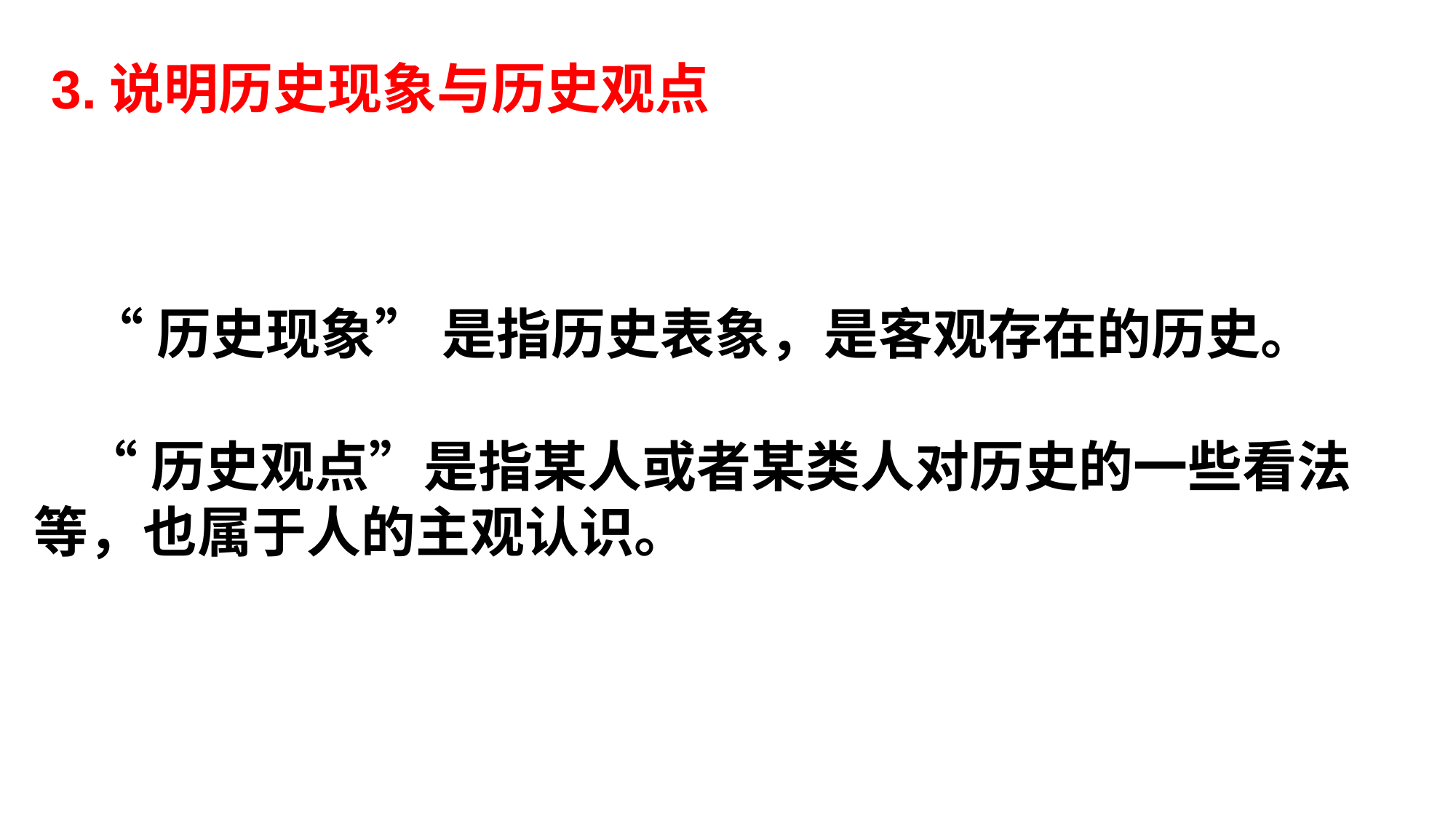

3.说明历史现象与历史观点
    “历史现象” 是指历史表象，是客观存在的历史。

    “历史观点”是指某人或者某类人对历史的一些看法等，也属于人的主观认识。